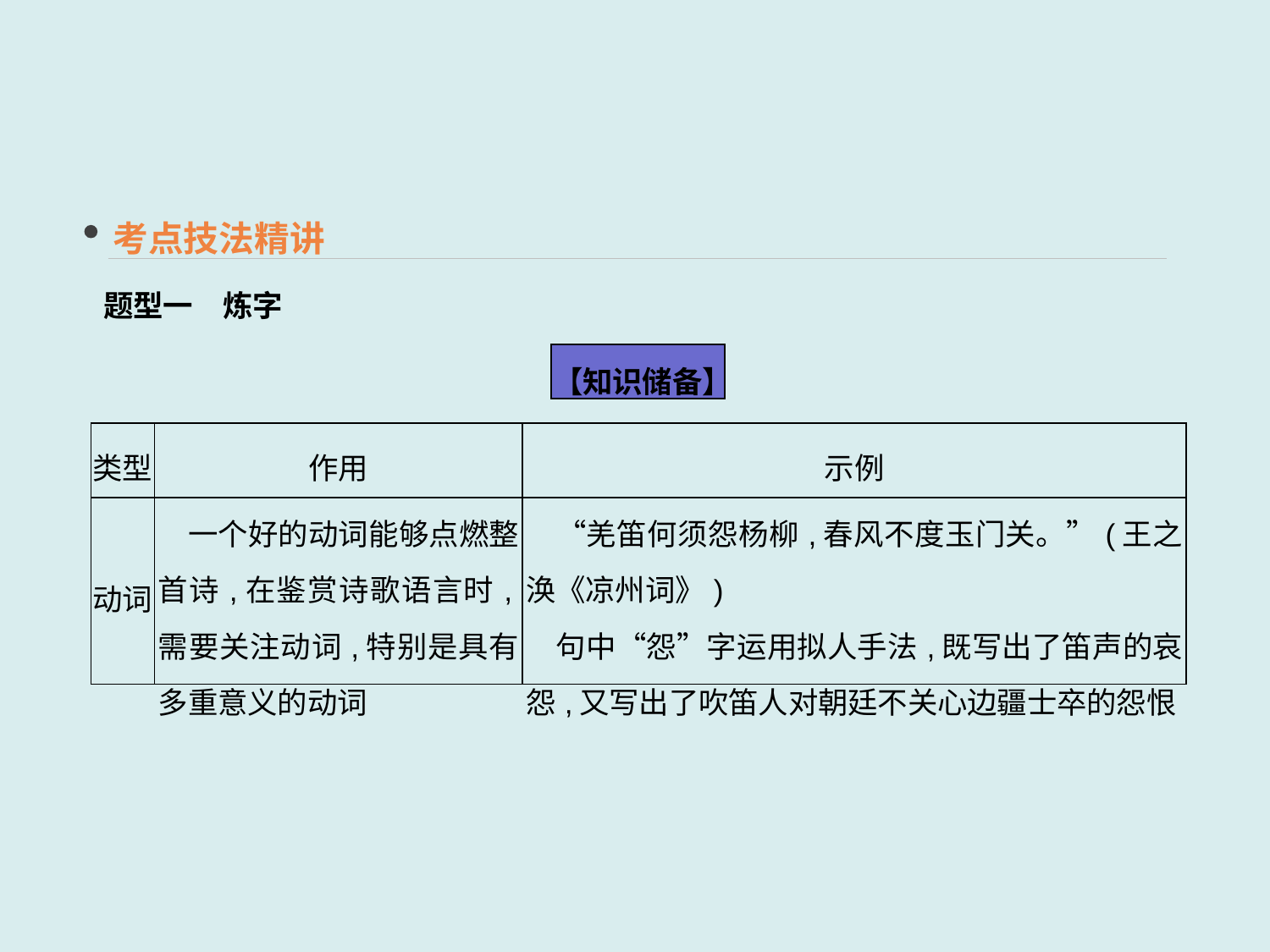

考点技法精讲

题型一　炼字

【知识储备】

| 类型 | 作用 | 示例 |
| --- | --- | --- |
| 动词 | 一个好的动词能够点燃整首诗,在鉴赏诗歌语言时,需要关注动词,特别是具有多重意义的动词 | “羌笛何须怨杨柳,春风不度玉门关。”(王之涣《凉州词》) 　句中“怨”字运用拟人手法,既写出了笛声的哀怨,又写出了吹笛人对朝廷不关心边疆士卒的怨恨 |